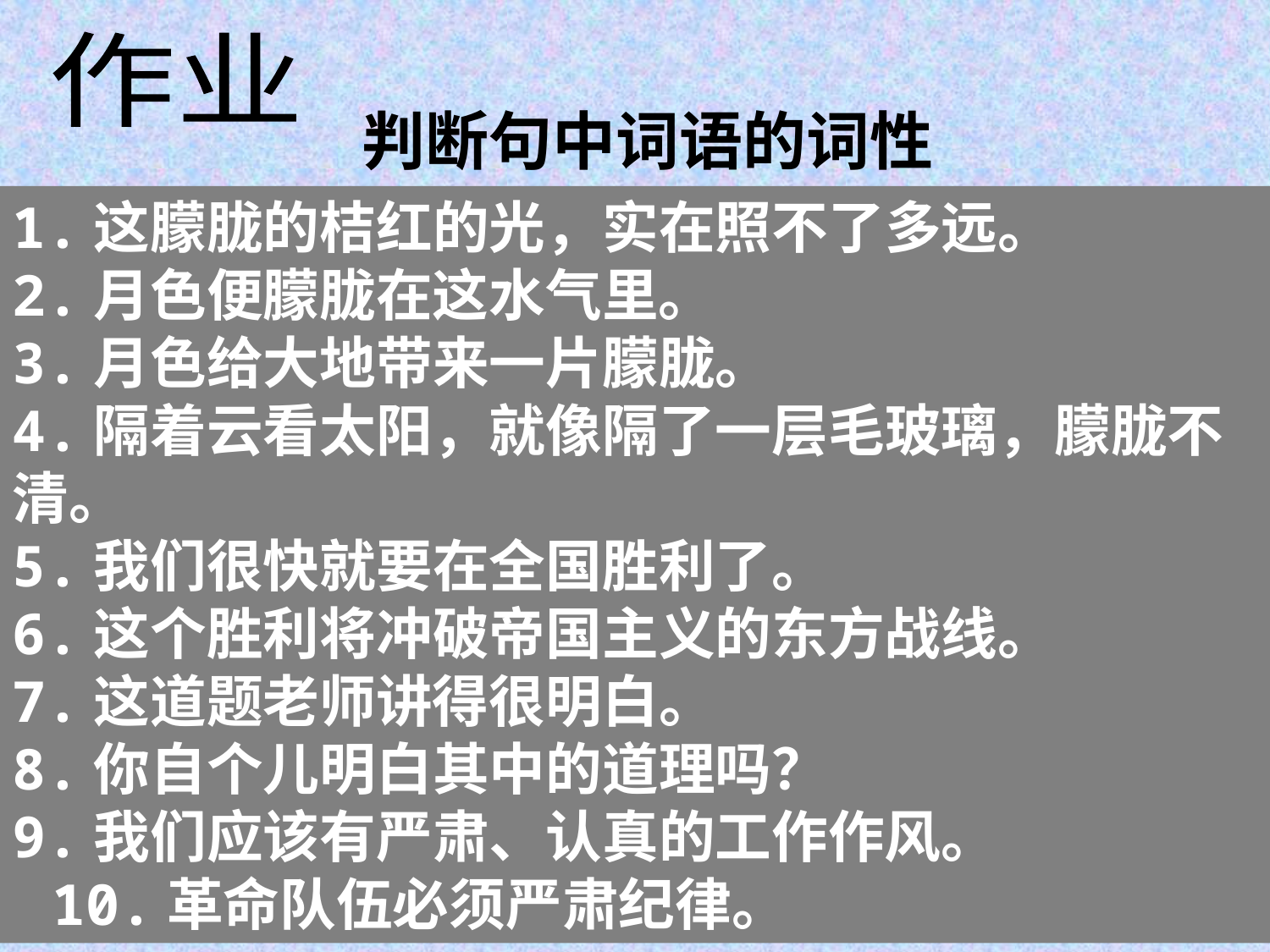

作业
判断句中词语的词性
1.这朦胧的桔红的光，实在照不了多远。              2.月色便朦胧在这水气里。
3.月色给大地带来一片朦胧。　　
4.隔着云看太阳，就像隔了一层毛玻璃，朦胧不清。
5.我们很快就要在全国胜利了。　　
6.这个胜利将冲破帝国主义的东方战线。　　
7.这道题老师讲得很明白。　
8.你自个儿明白其中的道理吗？　　
9.我们应该有严肃、认真的工作作风。                        10.革命队伍必须严肃纪律。